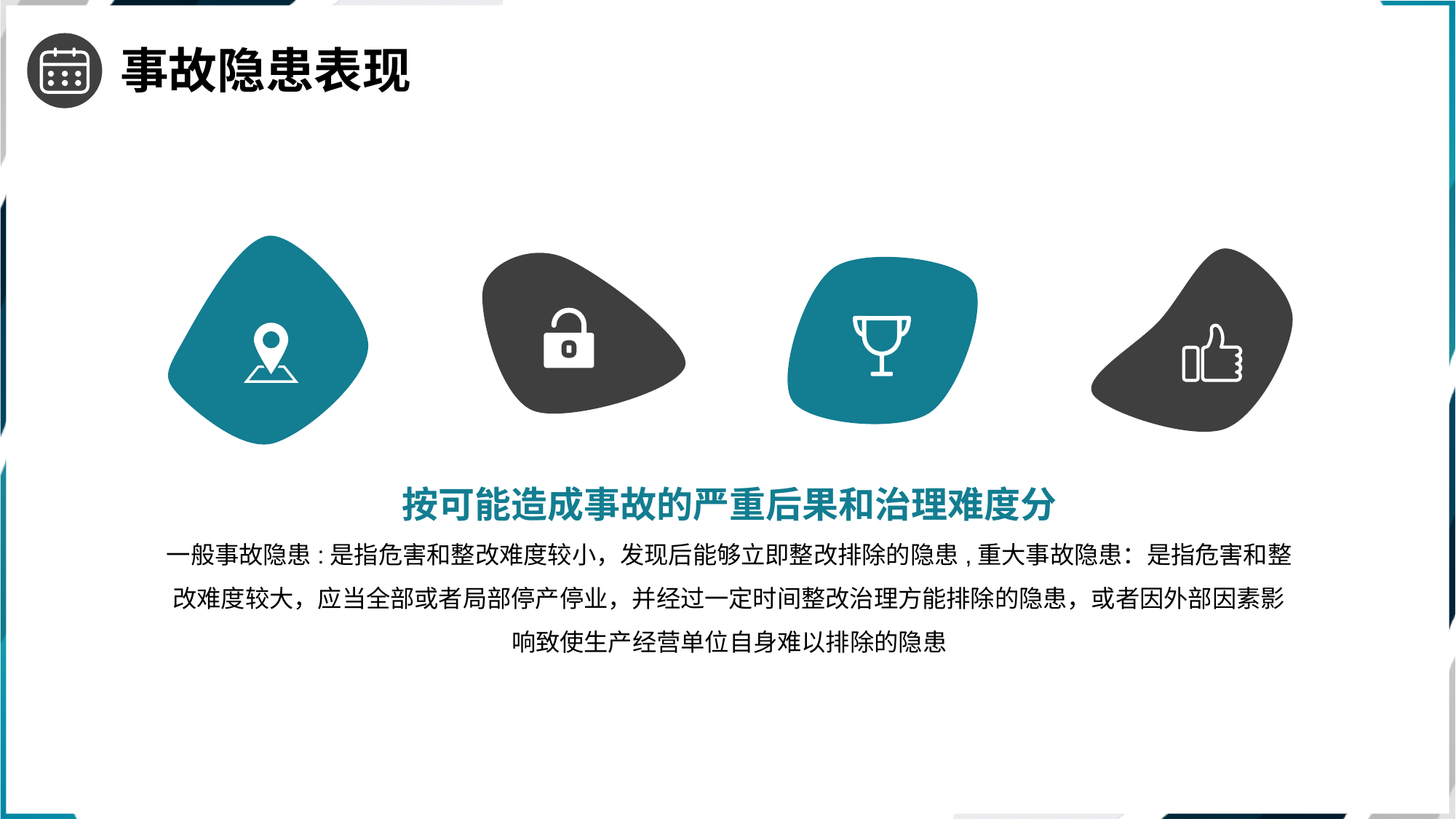

事故隐患表现

按可能造成事故的严重后果和治理难度分
一般事故隐患:是指危害和整改难度较小，发现后能够立即整改排除的隐患,重大事故隐患：是指危害和整改难度较大，应当全部或者局部停产停业，并经过一定时间整改治理方能排除的隐患，或者因外部因素影响致使生产经营单位自身难以排除的隐患